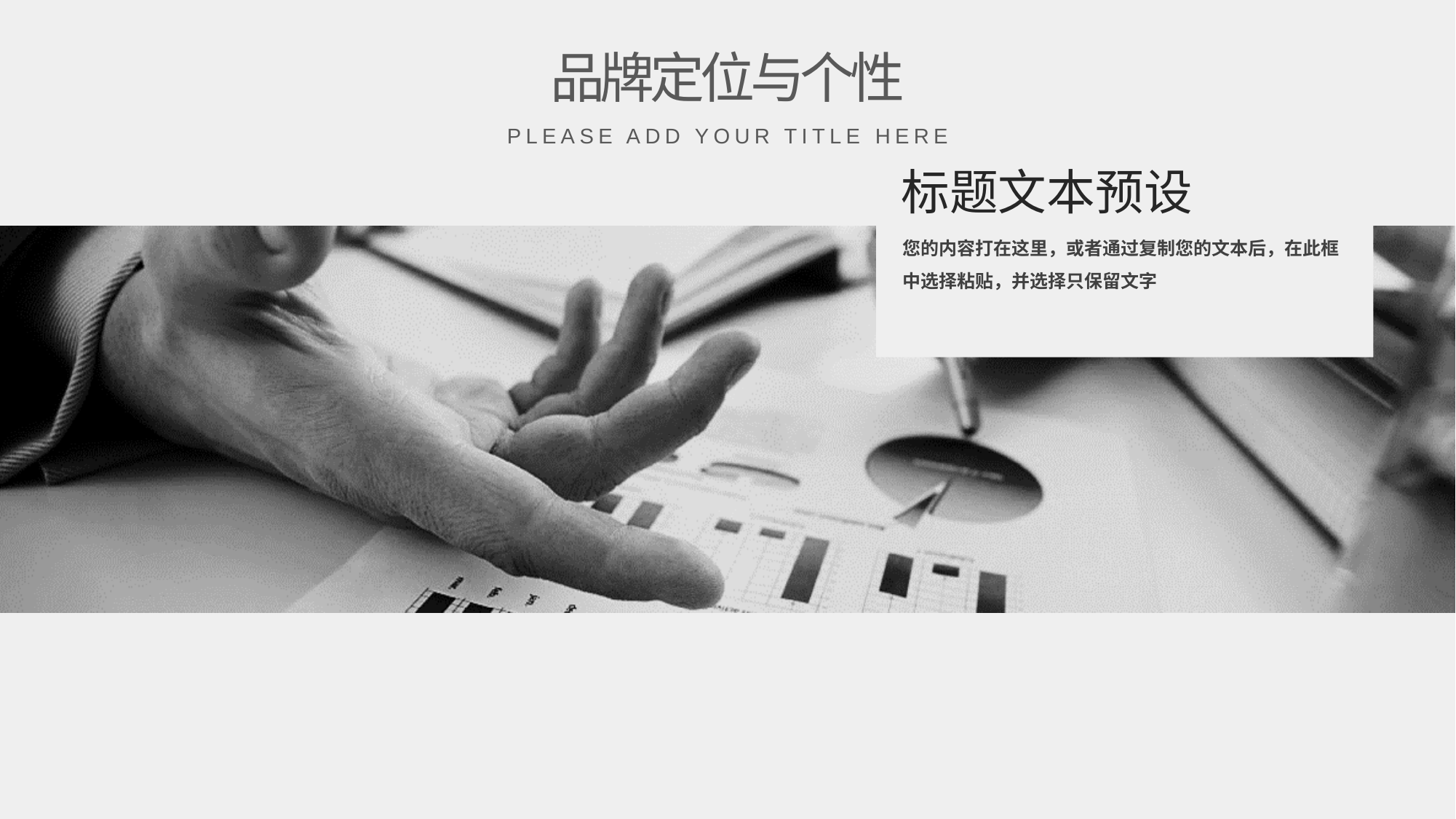

品牌定位与个性
PLEASE ADD YOUR TITLE HERE

标题文本预设

您的内容打在这里，或者通过复制您的文本后，在此框中选择粘贴，并选择只保留文字